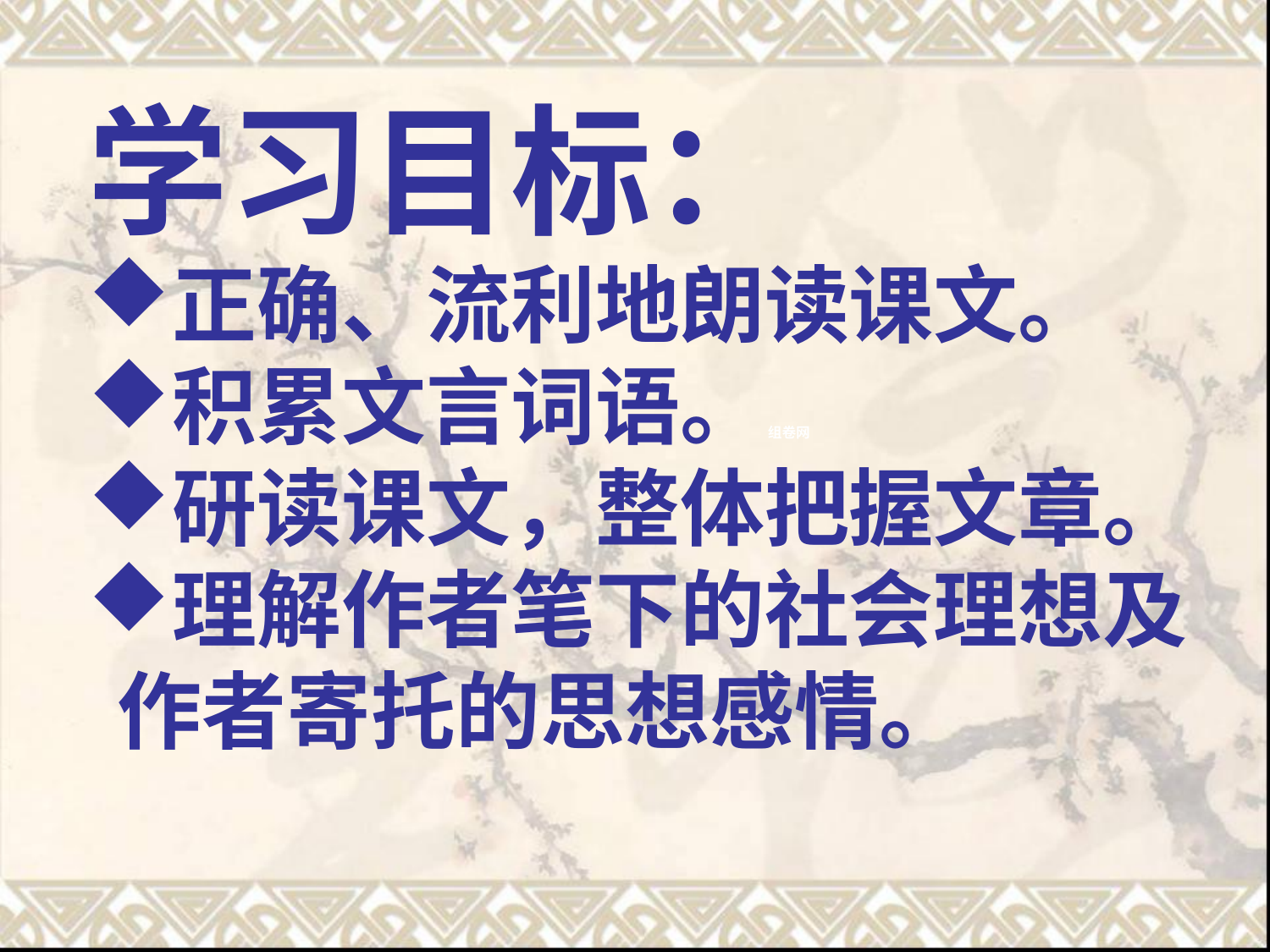

学习目标：
正确、流利地朗读课文。
积累文言词语。 组卷网
研读课文，整体把握文章。
理解作者笔下的社会理想及作者寄托的思想感情。